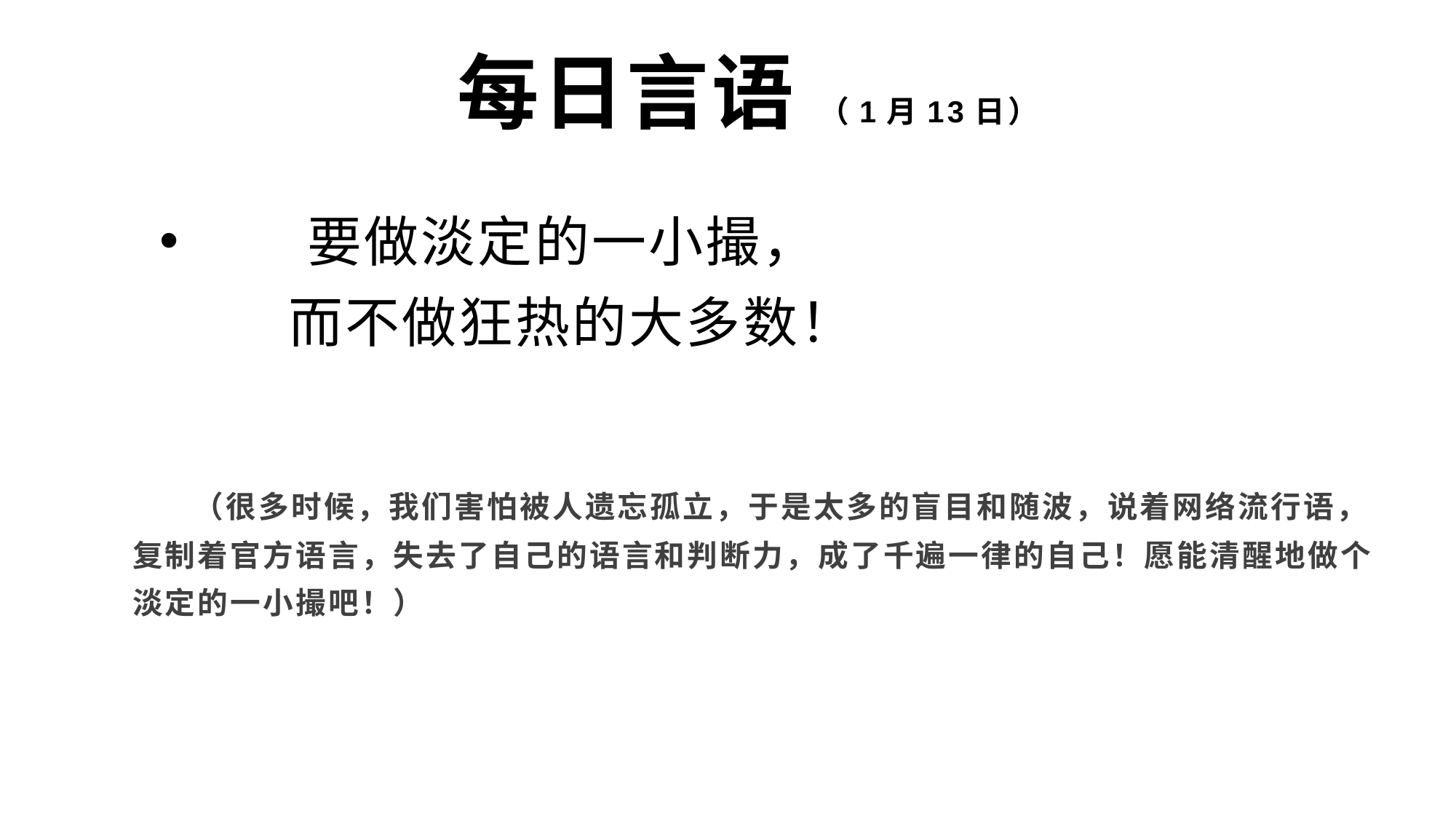

# 每日言语 （1月13日）
        要做淡定的一小撮，
        而不做狂热的大多数！

     （很多时候，我们害怕被人遗忘孤立，于是太多的盲目和随波，说着网络流行语，复制着官方语言，失去了自己的语言和判断力，成了千遍一律的自己！愿能清醒地做个淡定的一小撮吧！）